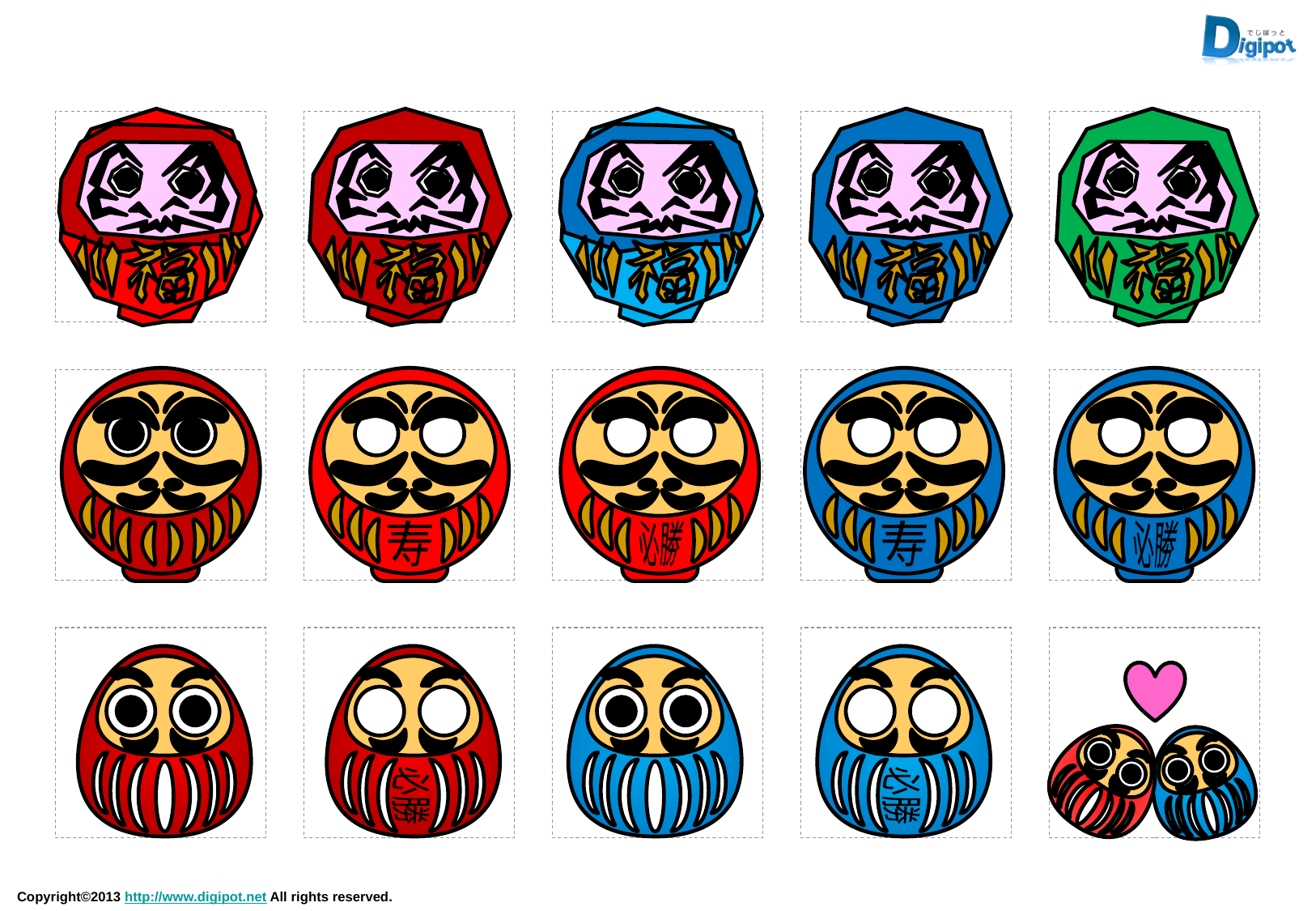

寿

必
勝

寿

必
勝

必勝

必勝